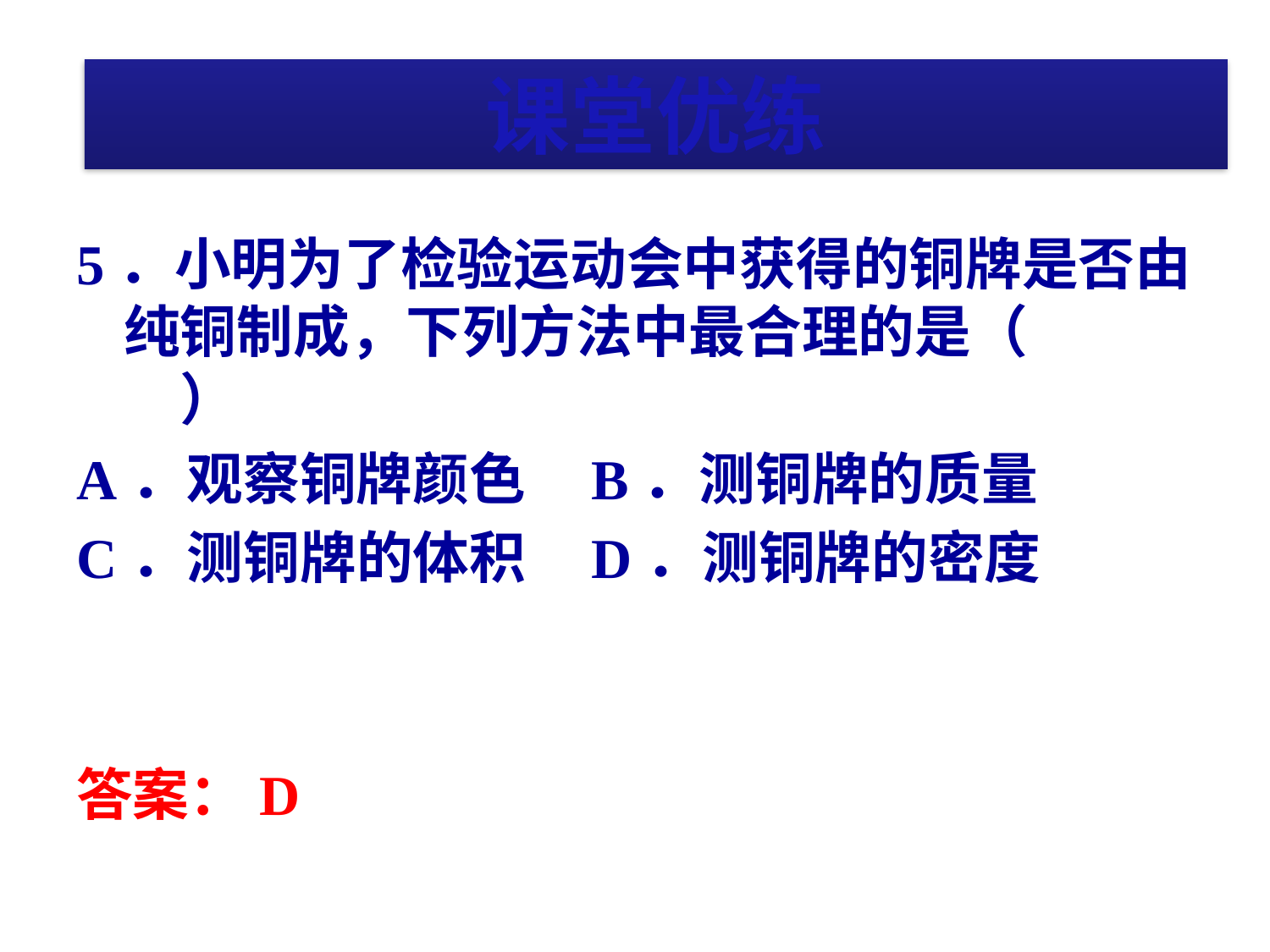

# 课堂优练
课堂优练
5．小明为了检验运动会中获得的铜牌是否由纯铜制成，下列方法中最合理的是（　　）
A．观察铜牌颜色    B．测铜牌的质量
C．测铜牌的体积    D．测铜牌的密度

答案：D